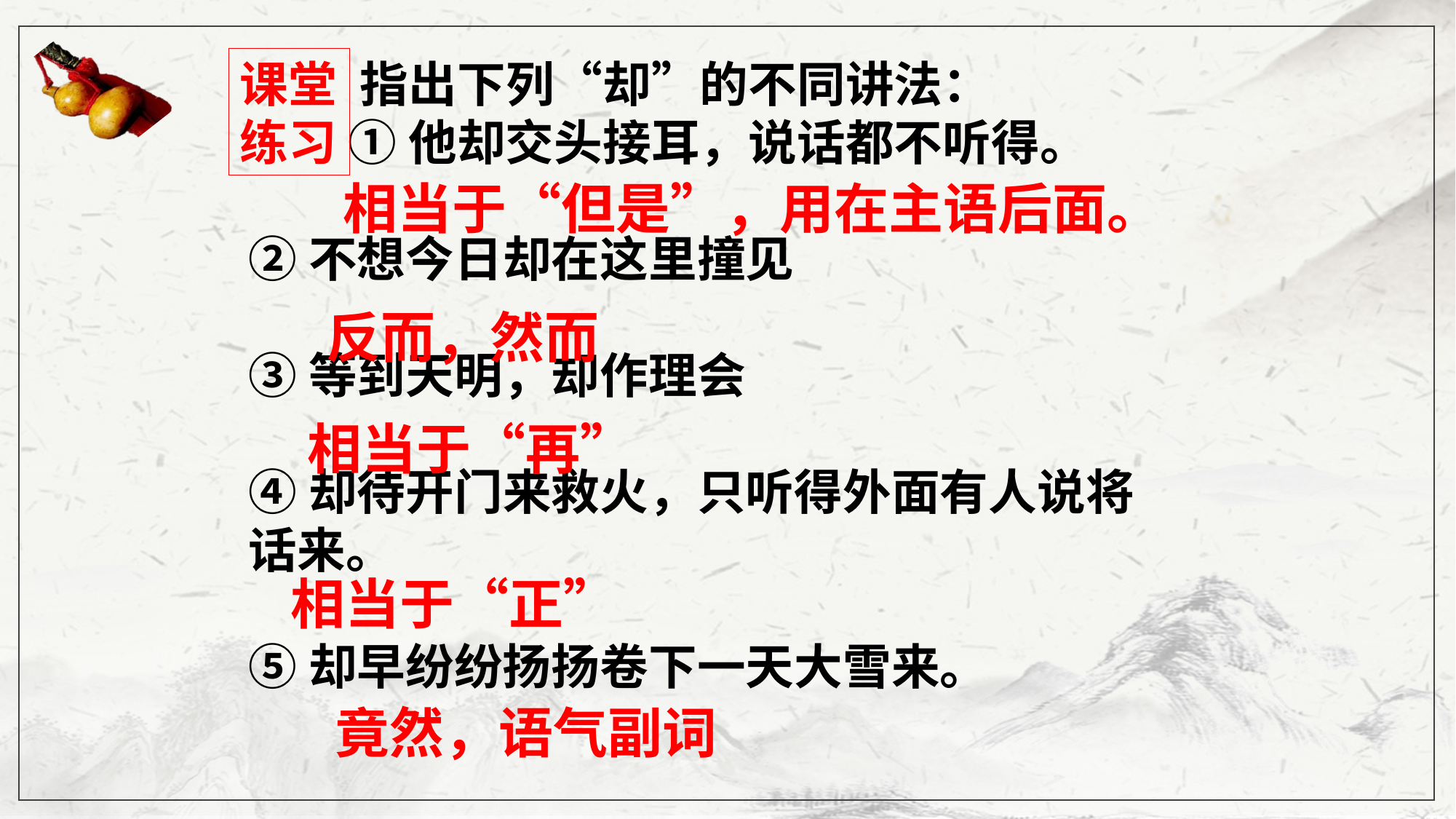

#

         指出下列“却”的不同讲法：
         ①他却交头接耳，说话都不听得。

②不想今日却在这里撞见

③等到天明，却作理会

④却待开门来救火，只听得外面有人说将话来。

⑤却早纷纷扬扬卷下一天大雪来。
课堂练习
相当于“但是”，用在主语后面。
反而，然而
相当于“再”
相当于“正”
竟然，语气副词